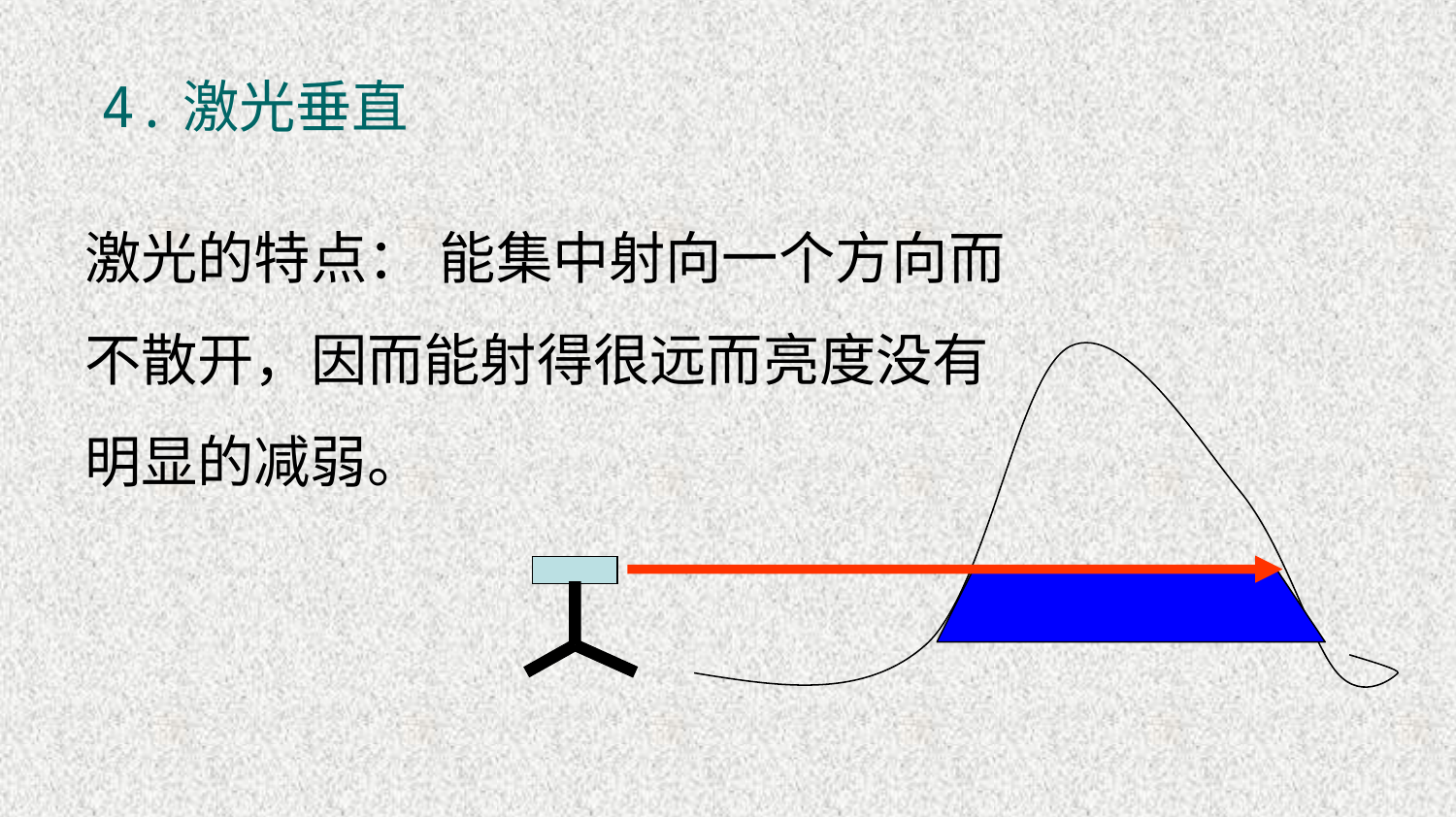

4.激光垂直
激光的特点： 能集中射向一个方向而不散开，因而能射得很远而亮度没有明显的减弱。